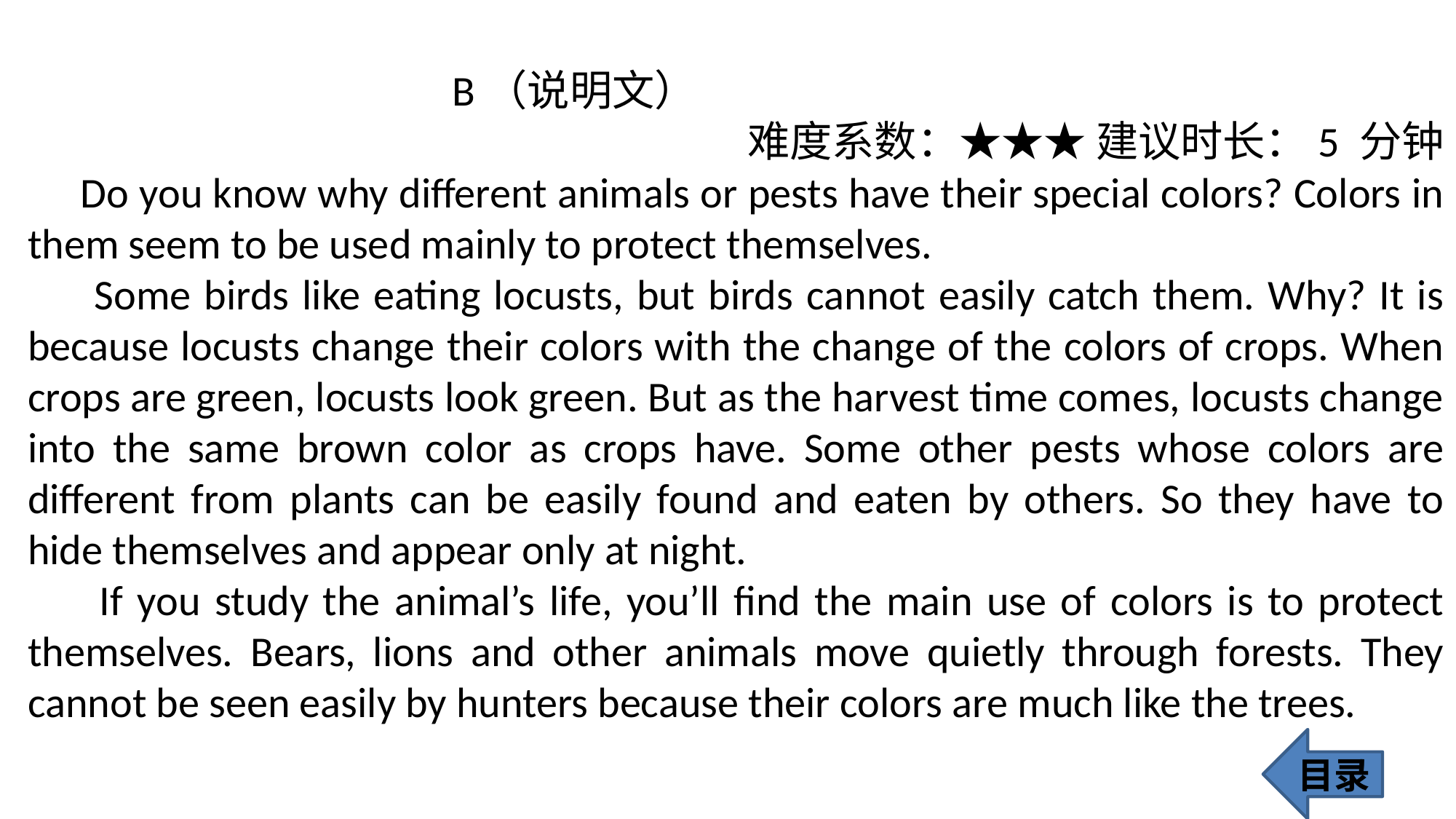

B（说明文）
                                                                           难度系数：★★★ 建议时长：5 分钟
     Do you know why different animals or pests have their special colors? Colors in them seem to be used mainly to protect themselves.
     Some birds like eating locusts, but birds cannot easily catch them. Why? It is because locusts change their colors with the change of the colors of crops. When crops are green, locusts look green. But as the harvest time comes, locusts change into the same brown color as crops have. Some other pests whose colors are different from plants can be easily found and eaten by others. So they have to hide themselves and appear only at night.
     If you study the animal’s life, you’ll find the main use of colors is to protect themselves. Bears, lions and other animals move quietly through forests. They cannot be seen easily by hunters because their colors are much like the trees.

目录
273